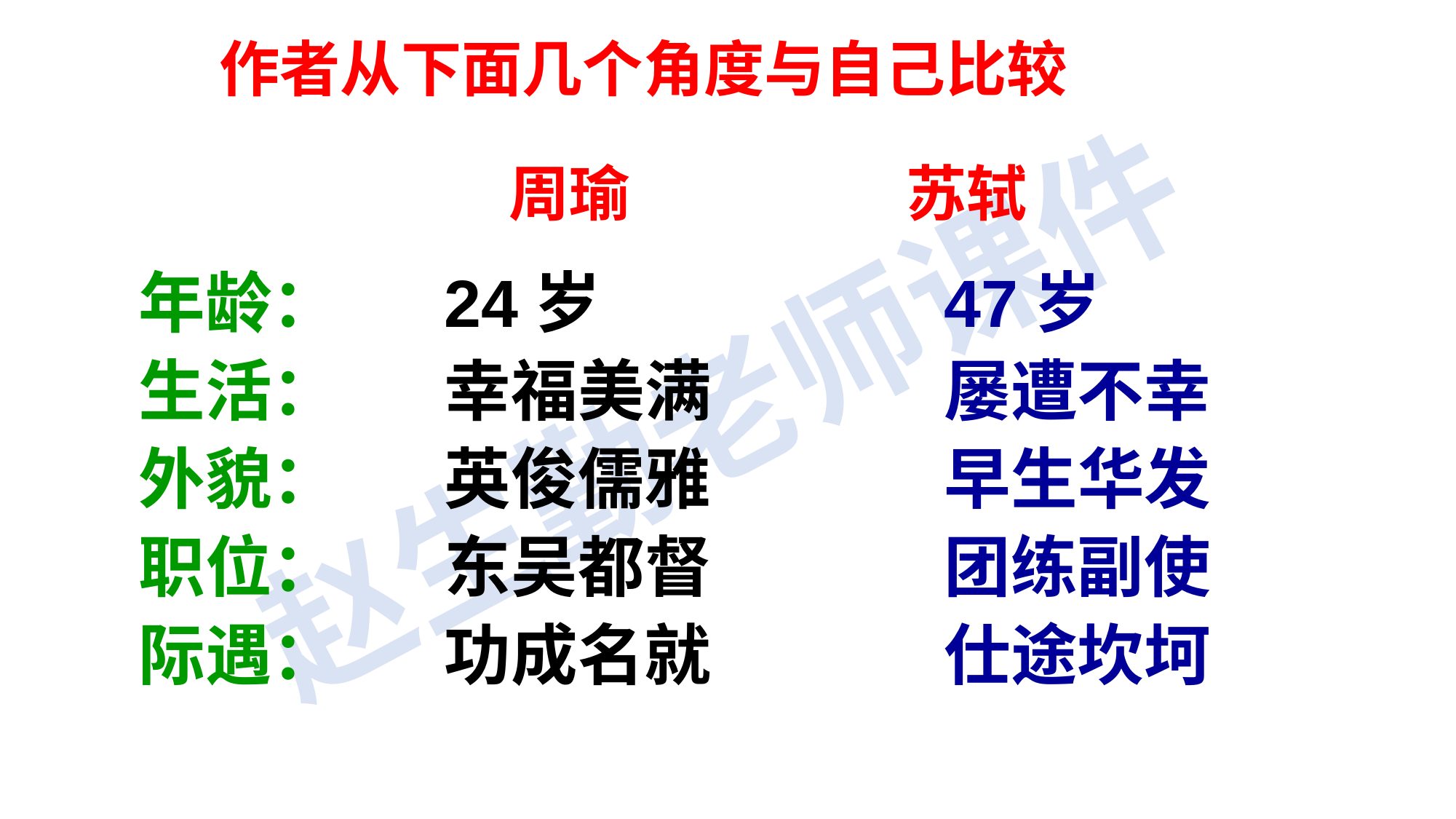

作者从下面几个角度与自己比较

周瑜                    苏轼
年龄：
生活：
外貌：
职位：
际遇：
24岁
幸福美满
英俊儒雅
东吴都督
功成名就
47岁
屡遭不幸
早生华发
团练副使
仕途坎坷